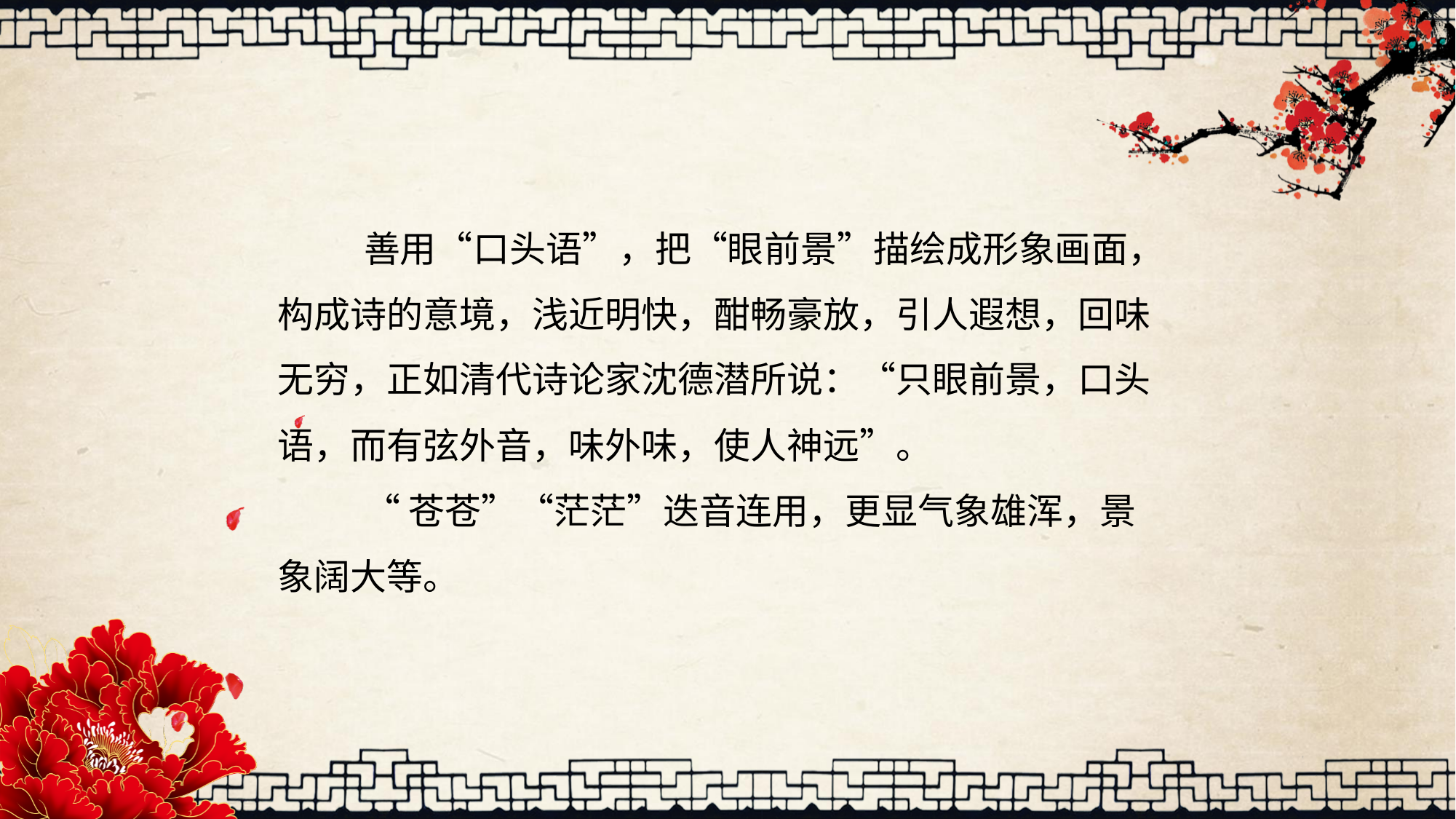

善用“口头语”，把“眼前景”描绘成形象画面，构成诗的意境，浅近明快，酣畅豪放，引人遐想，回味无穷，正如清代诗论家沈德潜所说：“只眼前景，口头语，而有弦外音，味外味，使人神远”。
“苍苍”“茫茫”迭音连用，更显气象雄浑，景象阔大等。